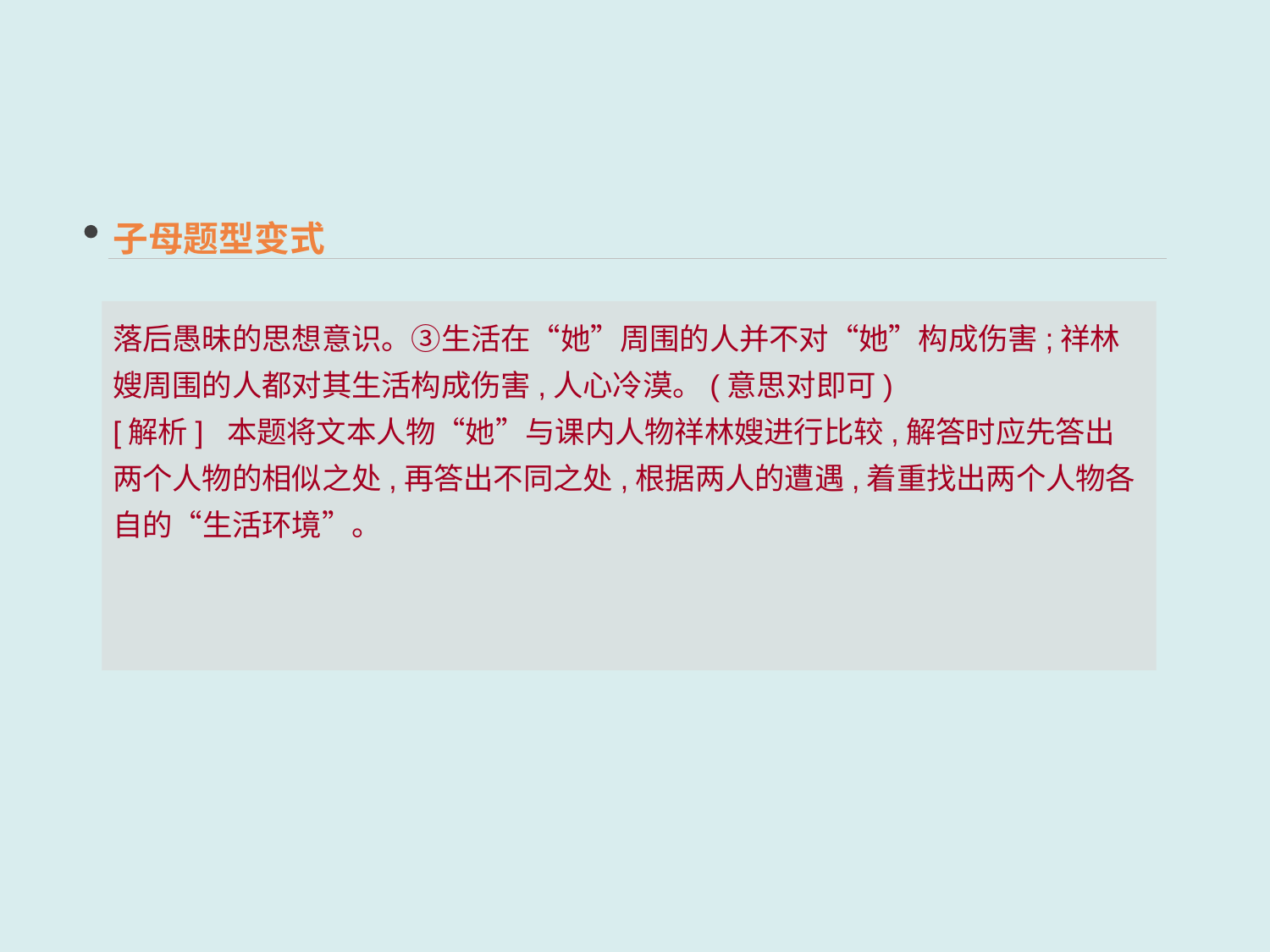

子母题型变式

落后愚昧的思想意识。③生活在“她”周围的人并不对“她”构成伤害;祥林嫂周围的人都对其生活构成伤害,人心冷漠。(意思对即可)
[解析]  本题将文本人物“她”与课内人物祥林嫂进行比较,解答时应先答出两个人物的相似之处,再答出不同之处,根据两人的遭遇,着重找出两个人物各自的“生活环境”。